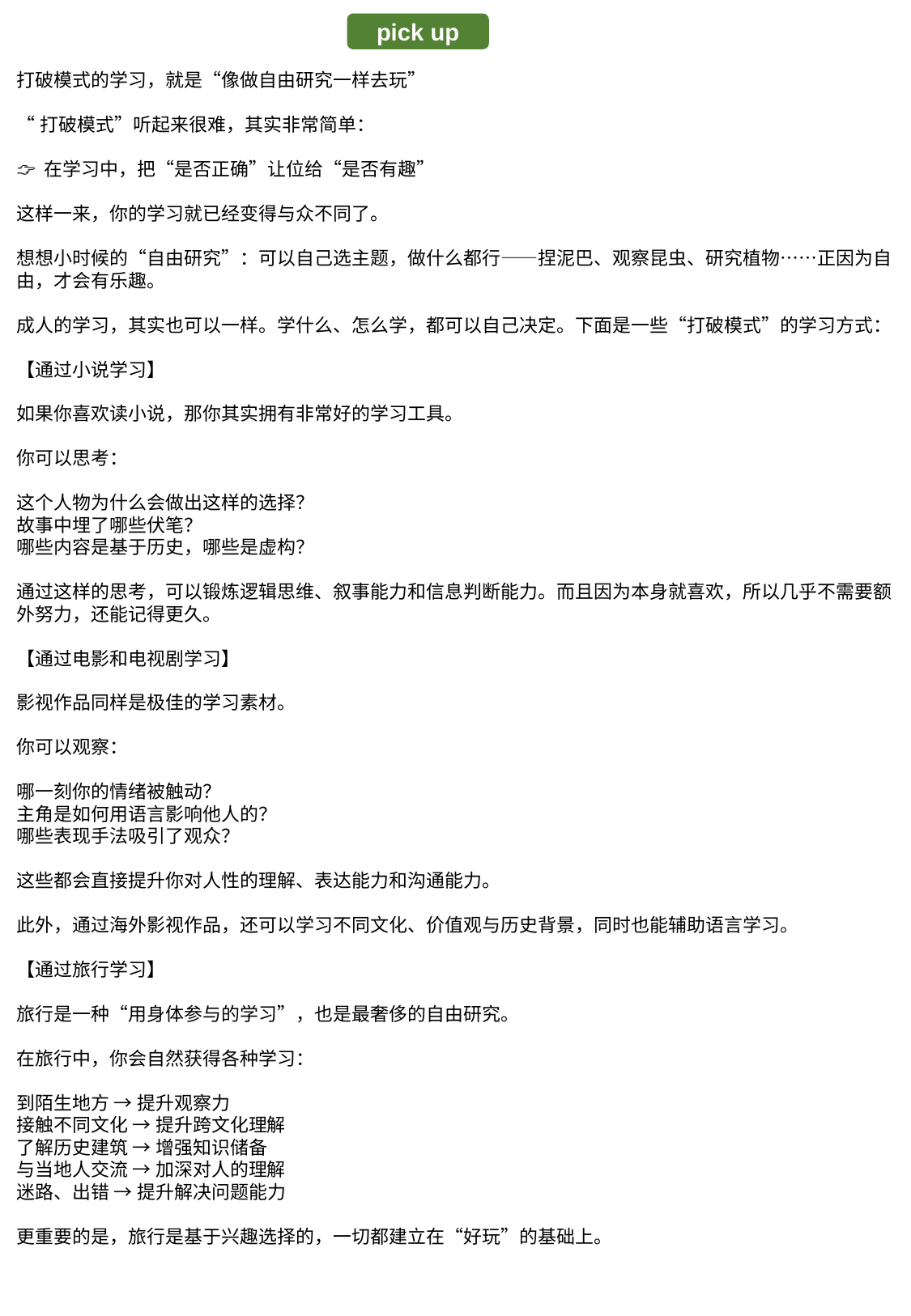

pick up
打破模式的学习，就是“像做自由研究一样去玩”

“打破模式”听起来很难，其实非常简单：

👉 在学习中，把“是否正确”让位给“是否有趣”

这样一来，你的学习就已经变得与众不同了。

想想小时候的“自由研究”：可以自己选主题，做什么都行——捏泥巴、观察昆虫、研究植物……正因为自由，才会有乐趣。

成人的学习，其实也可以一样。学什么、怎么学，都可以自己决定。下面是一些“打破模式”的学习方式：

【通过小说学习】

如果你喜欢读小说，那你其实拥有非常好的学习工具。

你可以思考：

这个人物为什么会做出这样的选择？
故事中埋了哪些伏笔？
哪些内容是基于历史，哪些是虚构？

通过这样的思考，可以锻炼逻辑思维、叙事能力和信息判断能力。而且因为本身就喜欢，所以几乎不需要额外努力，还能记得更久。

【通过电影和电视剧学习】

影视作品同样是极佳的学习素材。

你可以观察：

哪一刻你的情绪被触动？
主角是如何用语言影响他人的？
哪些表现手法吸引了观众？

这些都会直接提升你对人性的理解、表达能力和沟通能力。

此外，通过海外影视作品，还可以学习不同文化、价值观与历史背景，同时也能辅助语言学习。

【通过旅行学习】

旅行是一种“用身体参与的学习”，也是最奢侈的自由研究。

在旅行中，你会自然获得各种学习：

到陌生地方 → 提升观察力
接触不同文化 → 提升跨文化理解
了解历史建筑 → 增强知识储备
与当地人交流 → 加深对人的理解
迷路、出错 → 提升解决问题能力

更重要的是，旅行是基于兴趣选择的，一切都建立在“好玩”的基础上。